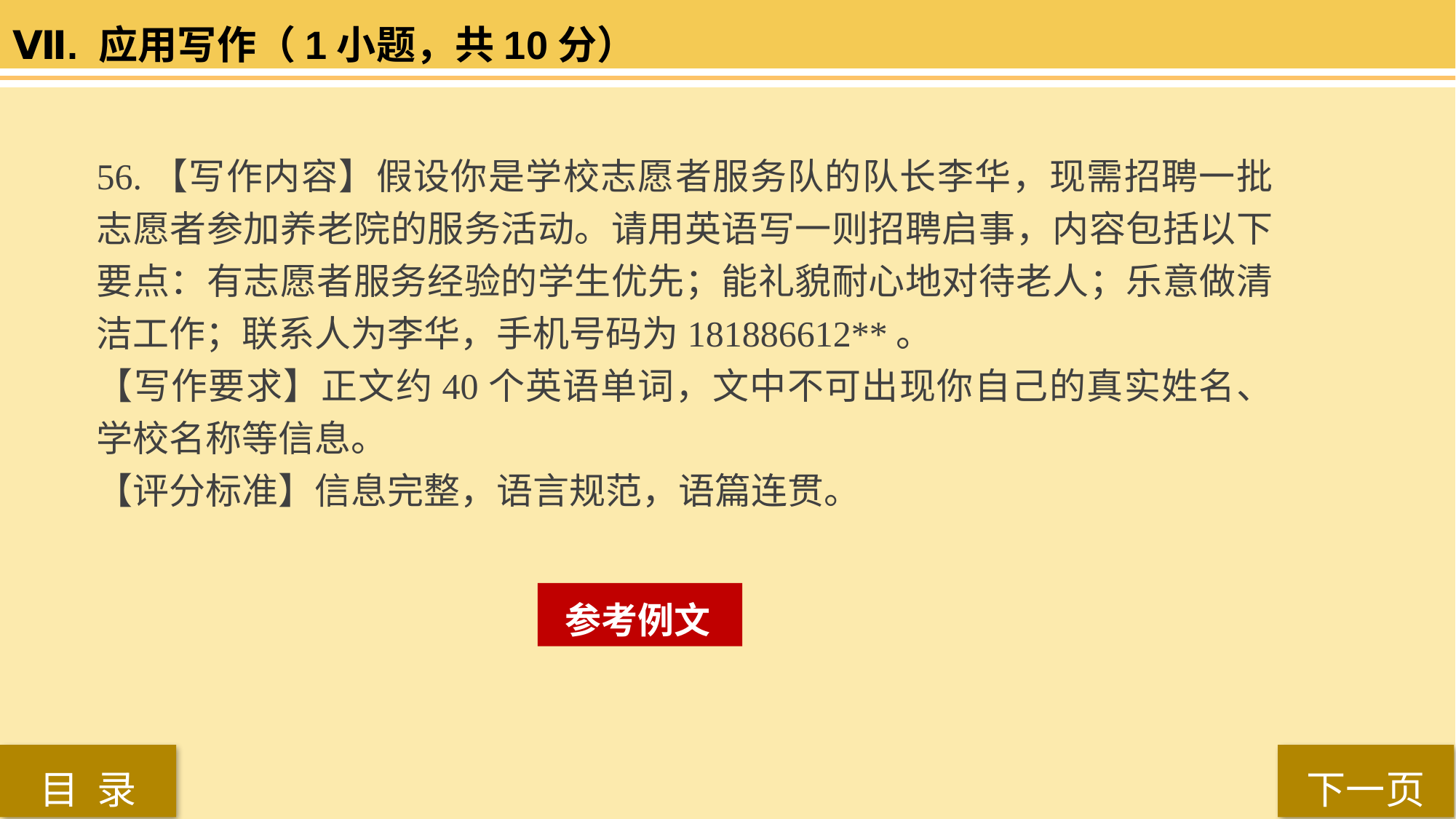

Ⅶ. 应用写作（1小题，共10分）
56.【写作内容】假设你是学校志愿者服务队的队长李华，现需招聘一批志愿者参加养老院的服务活动。请用英语写一则招聘启事，内容包括以下要点：有志愿者服务经验的学生优先；能礼貌耐心地对待老人；乐意做清洁工作；联系人为李华，手机号码为181886612**。
【写作要求】正文约40个英语单词，文中不可出现你自己的真实姓名、学校名称等信息。
【评分标准】信息完整，语言规范，语篇连贯。
 参考例文